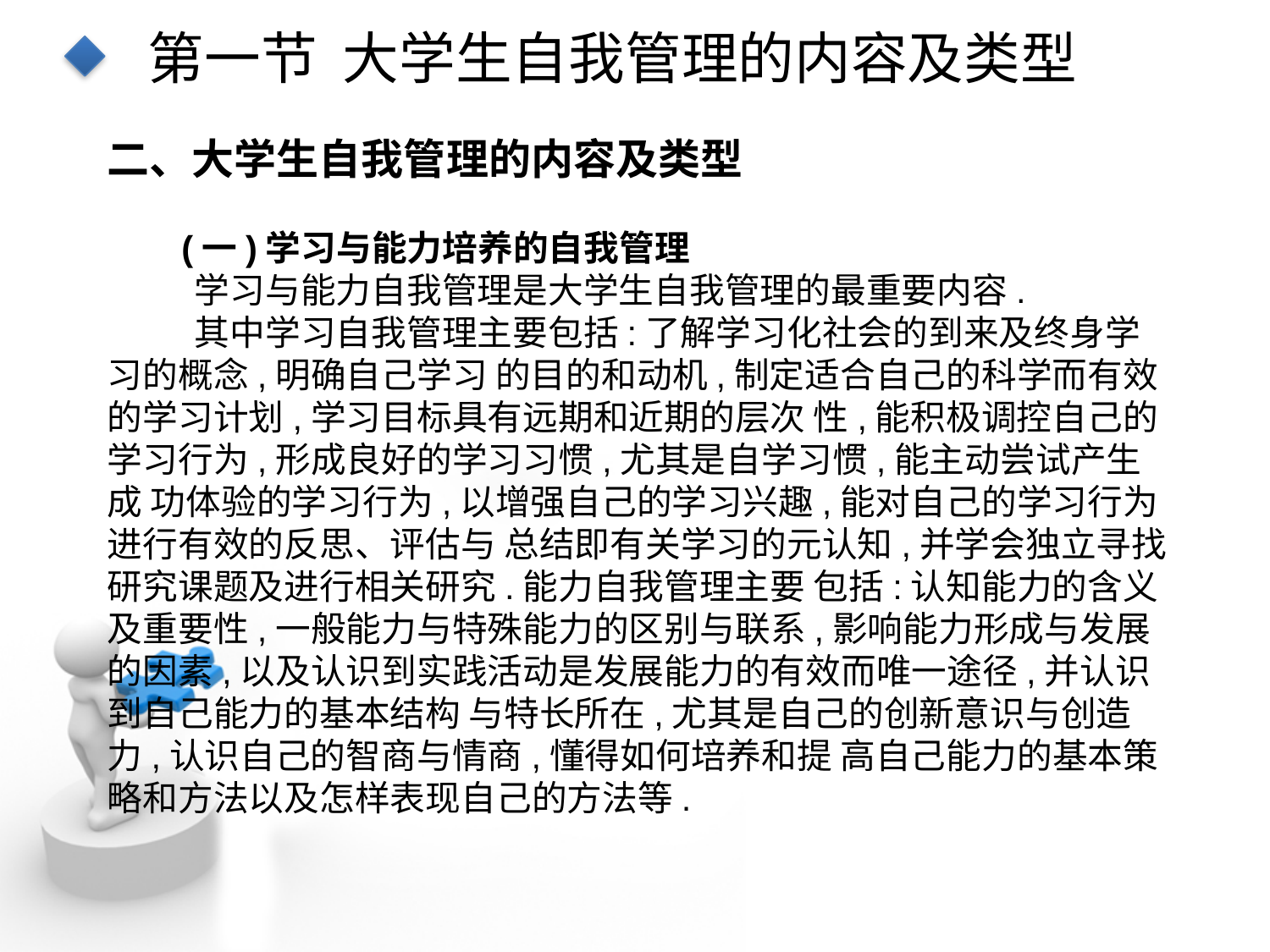

第一节  大学生自我管理的内容及类型

二、大学生自我管理的内容及类型

(一)学习与能力培养的自我管理
学习与能力自我管理是大学生自我管理的最重要内容.
其中学习自我管理主要包括:了解学习化社会的到来及终身学习的概念,明确自己学习 的目的和动机,制定适合自己的科学而有效的学习计划,学习目标具有远期和近期的层次 性,能积极调控自己的学习行为,形成良好的学习习惯,尤其是自学习惯,能主动尝试产生成 功体验的学习行为,以增强自己的学习兴趣,能对自己的学习行为进行有效的反思、评估与 总结即有关学习的元认知,并学会独立寻找研究课题及进行相关研究.能力自我管理主要 包括:认知能力的含义及重要性,一般能力与特殊能力的区别与联系,影响能力形成与发展 的因素,以及认识到实践活动是发展能力的有效而唯一途径,并认识到自己能力的基本结构 与特长所在,尤其是自己的创新意识与创造力,认识自己的智商与情商,懂得如何培养和提 高自己能力的基本策略和方法以及怎样表现自己的方法等.

点击添加文本
点击添加文本
点击添加文本
点击添加文本